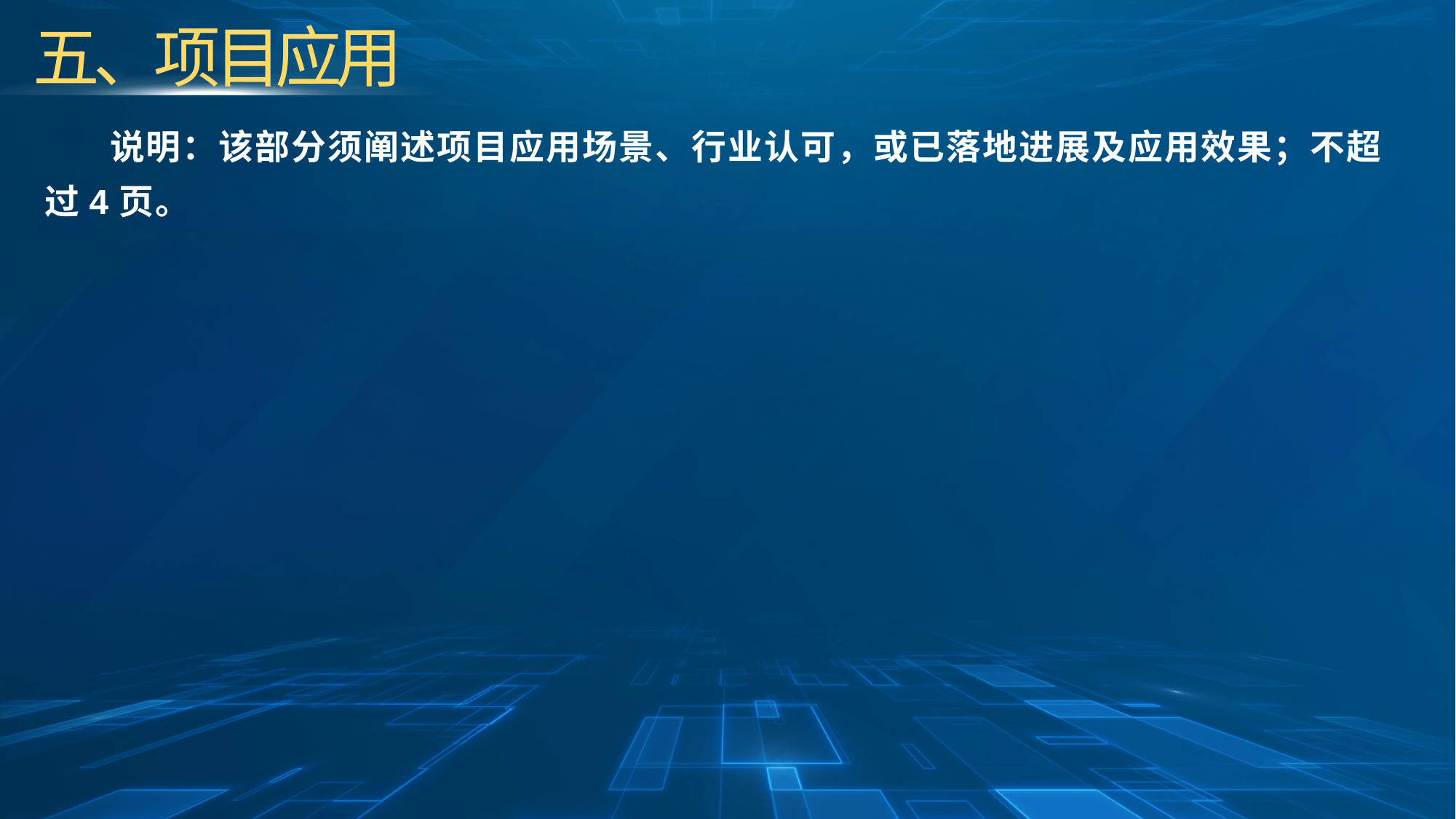

五、项目应用
      说明：该部分须阐述项目应用场景、行业认可，或已落地进展及应用效果；不超过4页。